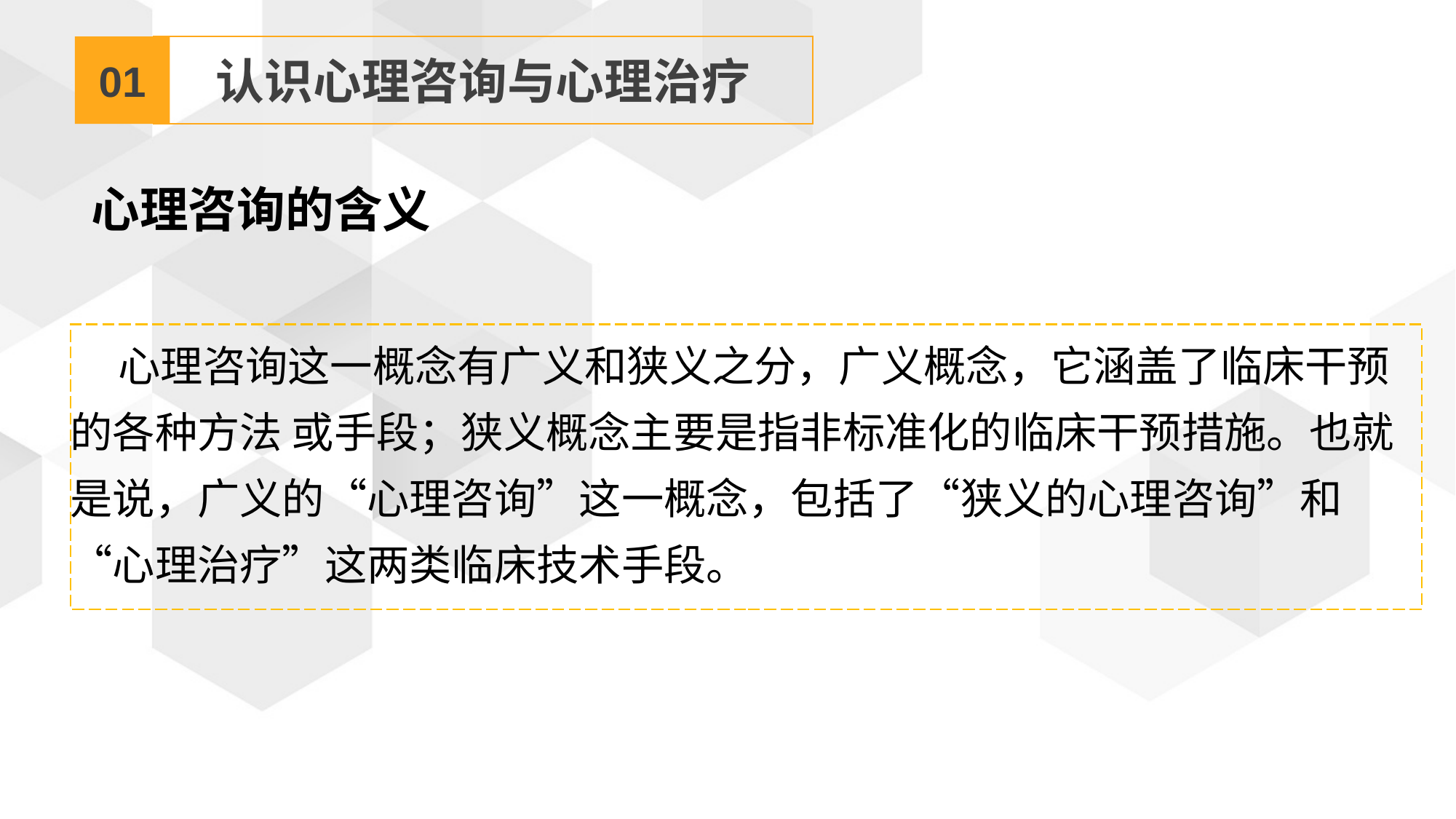

01
认识心理咨询与心理治疗
心理咨询的含义
    心理咨询这一概念有广义和狭义之分，广义概念，它涵盖了临床干预的各种方法 或手段；狭义概念主要是指非标准化的临床干预措施。也就是说，广义的“心理咨询”这一概念，包括了“狭义的心理咨询”和“心理治疗”这两类临床技术手段。